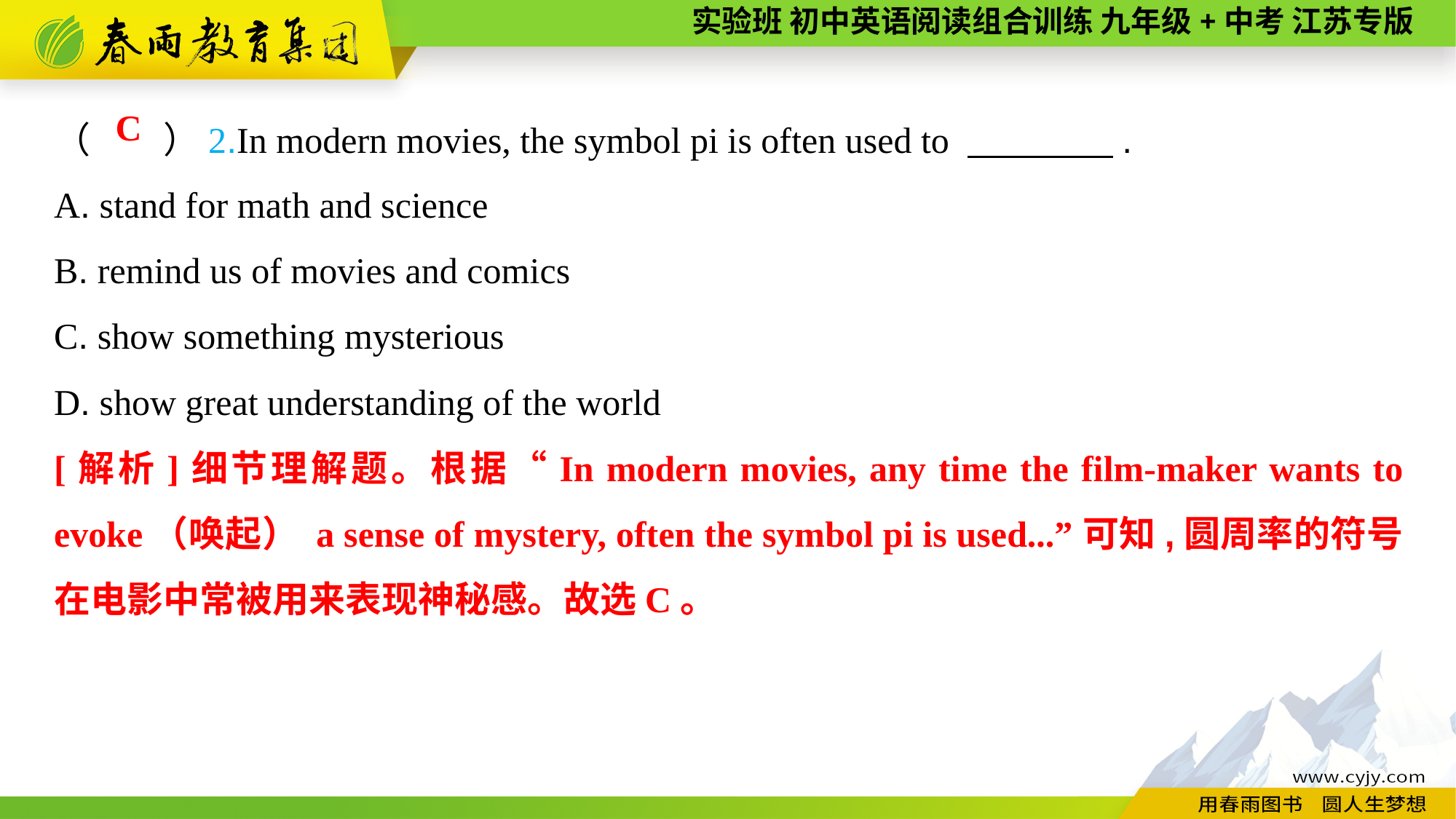

（　　）2.In modern movies, the symbol pi is often used to 　　　　.
A. stand for math and science
B. remind us of movies and comics
C. show something mysterious
D. show great understanding of the world
C
[解析]细节理解题。根据“In modern movies, any time the film-maker wants to evoke（唤起） a sense of mystery, often the symbol pi is used...”可知,圆周率的符号在电影中常被用来表现神秘感。故选C。